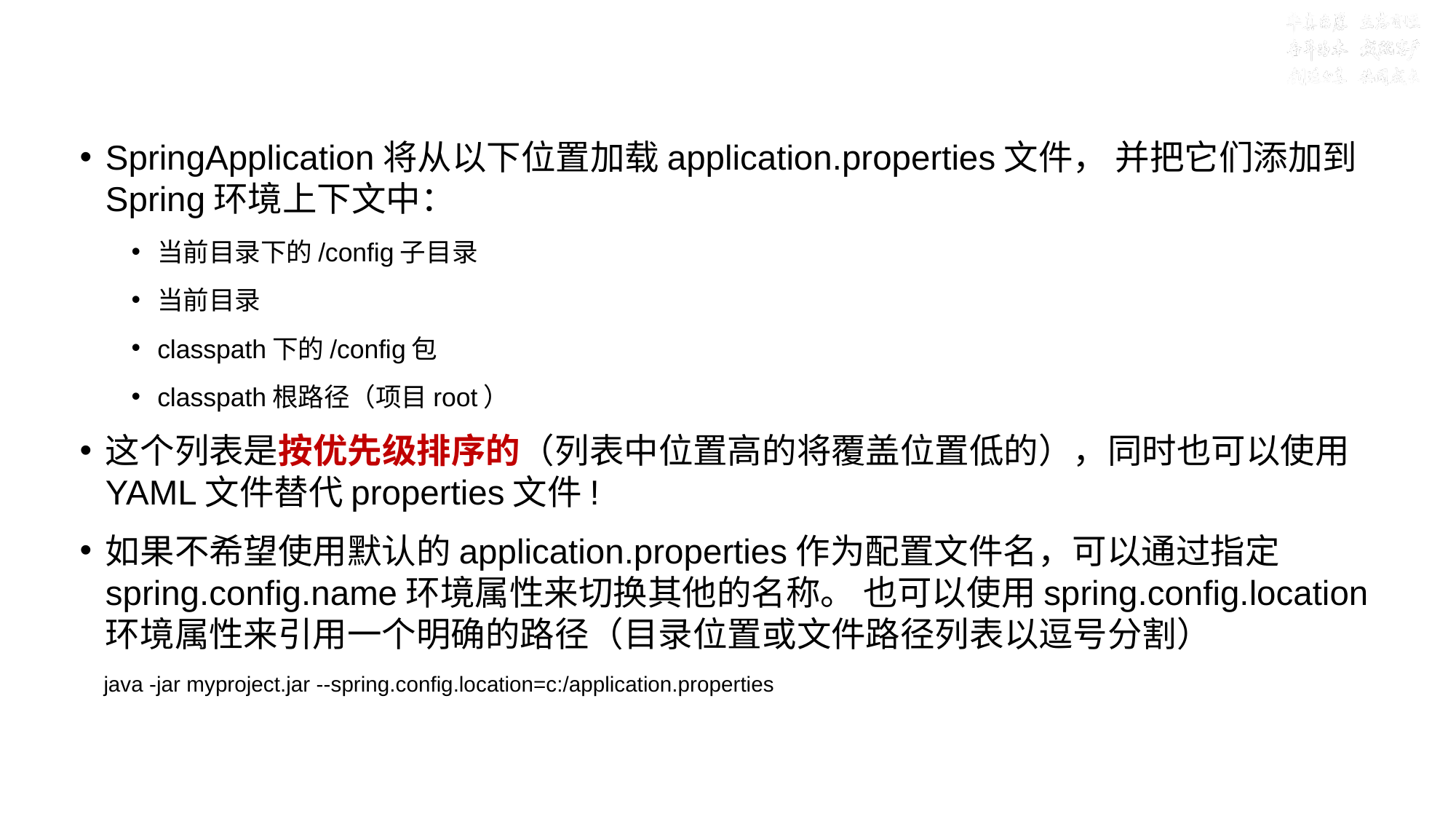

# 目标六:多文件配置,加载顺序与位置
SpringApplication将从以下位置加载application.properties文件， 并把它们添加到Spring环境上下文中：
当前目录下的/config子目录
当前目录
classpath下的/config包
classpath根路径（项目root）
这个列表是按优先级排序的（列表中位置高的将覆盖位置低的），同时也可以使用YAML文件替代properties文件!
如果不希望使用默认的application.properties作为配置文件名，可以通过指定spring.config.name环境属性来切换其他的名称。 也可以使用spring.config.location环境属性来引用一个明确的路径（目录位置或文件路径列表以逗号分割）
    java -jar myproject.jar --spring.config.location=c:/application.properties
29